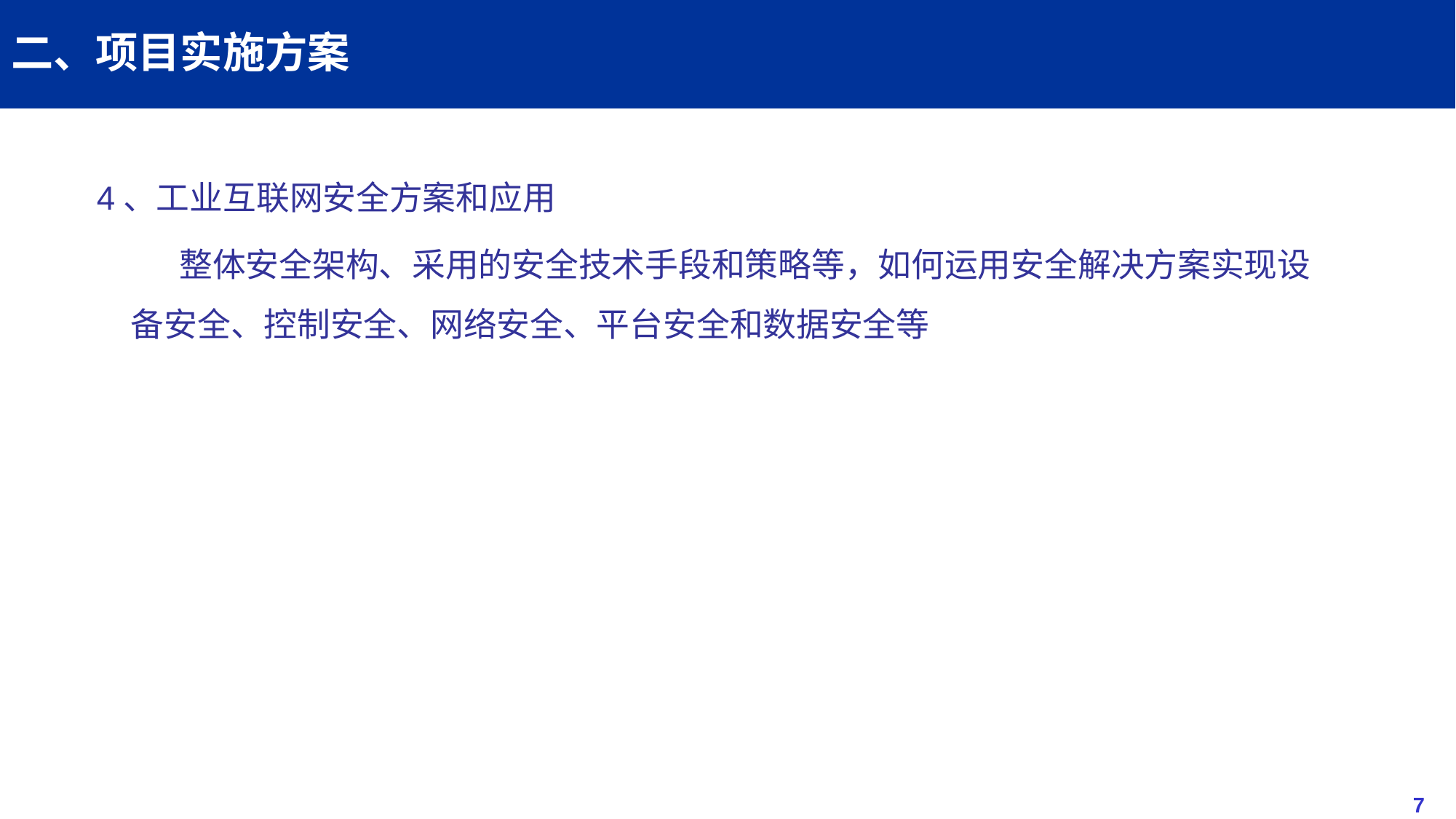

# 二、项目实施方案
4、工业互联网安全方案和应用
          整体安全架构、采用的安全技术手段和策略等，如何运用安全解决方案实现设备安全、控制安全、网络安全、平台安全和数据安全等